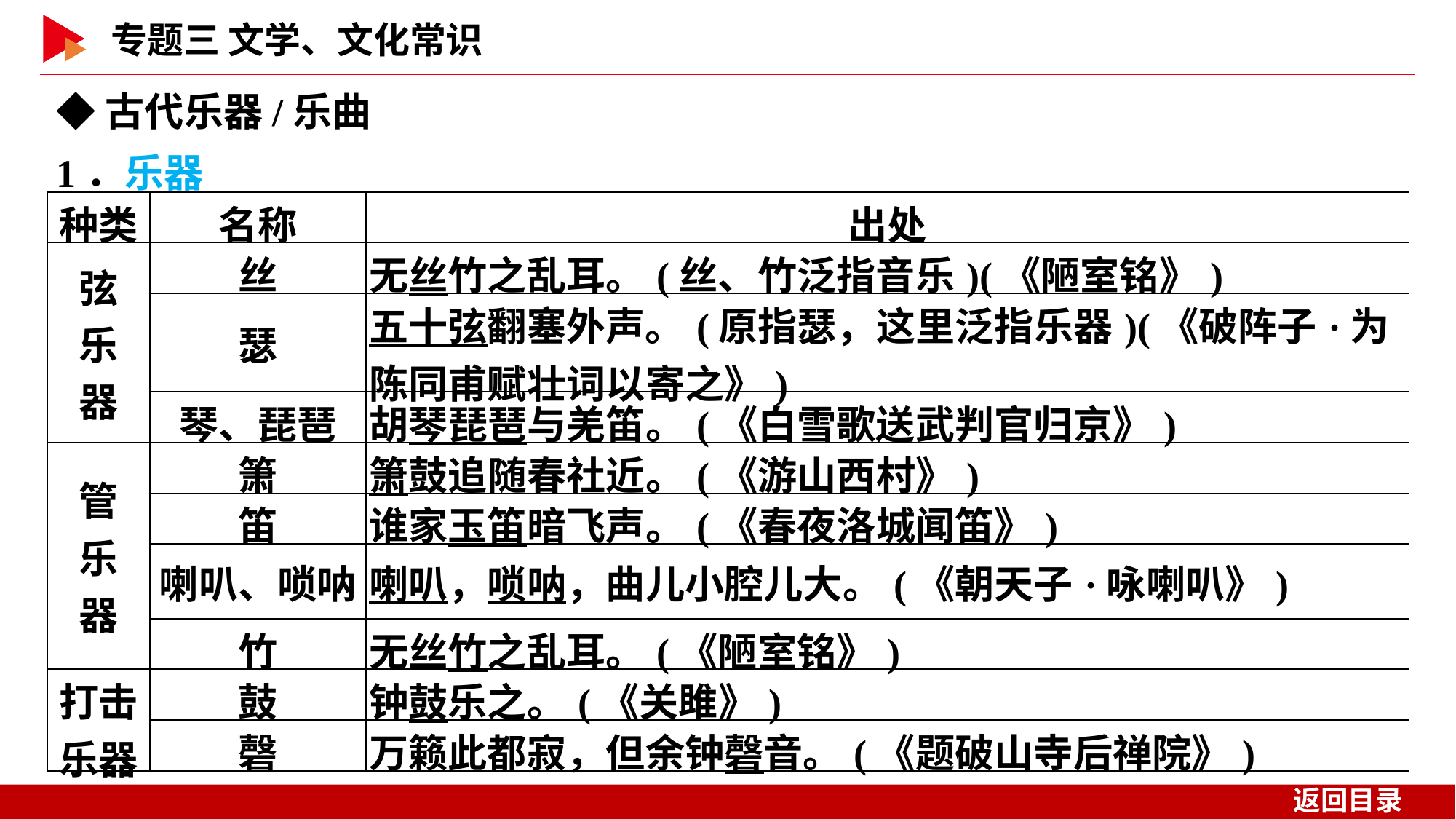

◆古代乐器/乐曲
1．乐器
| 种类 | 名称 | 出处 |
| --- | --- | --- |
| 弦 乐 器 | 丝 | 无丝竹之乱耳。(丝、竹泛指音乐)(《陋室铭》) |
|  | 瑟 | 五十弦翻塞外声。(原指瑟，这里泛指乐器)(《破阵子·为陈同甫赋壮词以寄之》) |
|  | 琴、琵琶 | 胡琴琵琶与羌笛。(《白雪歌送武判官归京》) |
| 管 乐 器 | 箫 | 箫鼓追随春社近。(《游山西村》) |
|  | 笛 | 谁家玉笛暗飞声。(《春夜洛城闻笛》) |
|  | 喇叭、唢呐 | 喇叭，唢呐，曲儿小腔儿大。(《朝天子·咏喇叭》) |
|  | 竹 | 无丝竹之乱耳。(《陋室铭》) |
| 打击 乐器 | 鼓 | 钟鼓乐之。(《关雎》) |
|  | 磬 | 万籁此都寂，但余钟磬音。(《题破山寺后禅院》) |